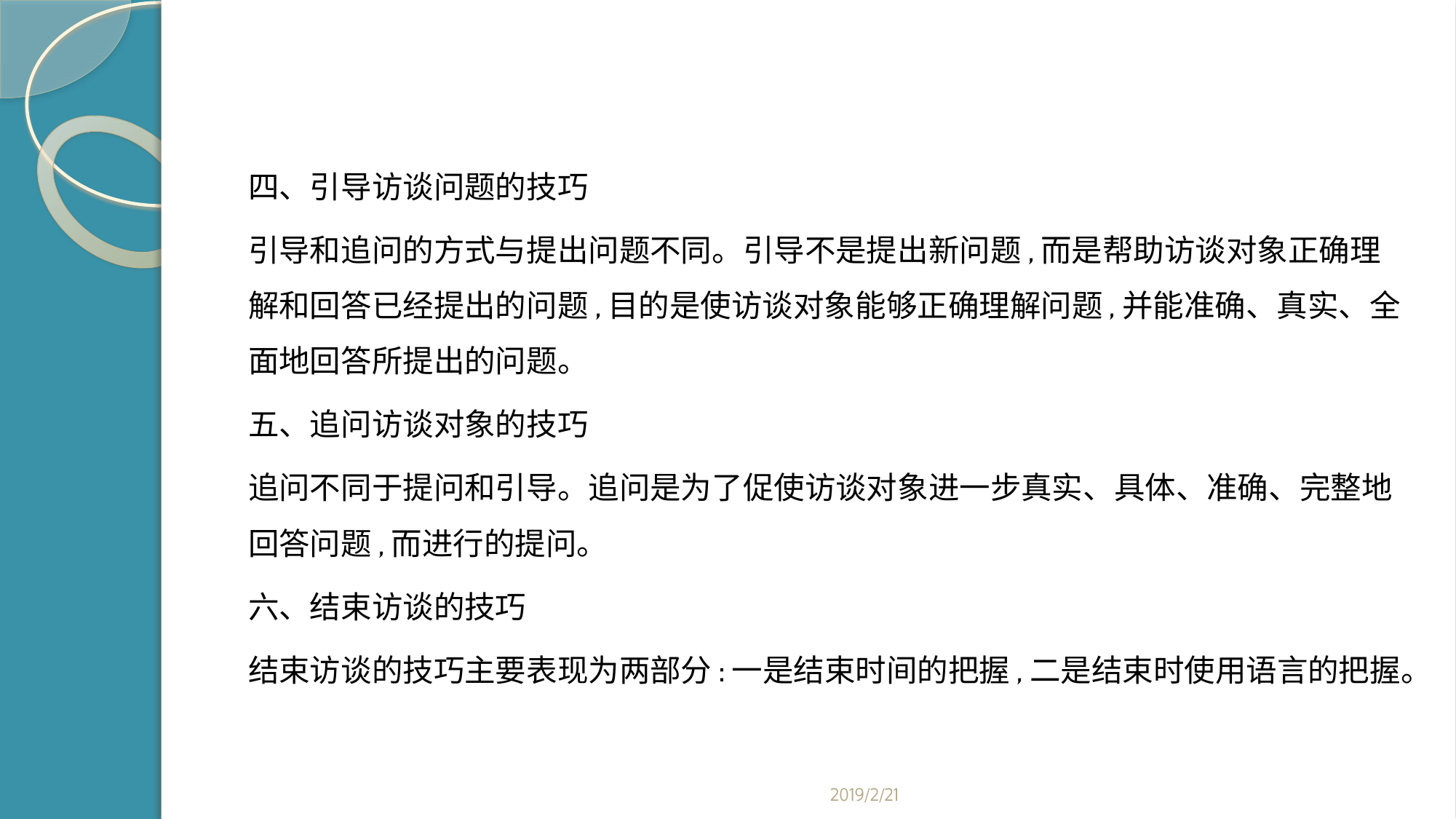

#
四、引导访谈问题的技巧
引导和追问的方式与提出问题不同。引导不是提出新问题,而是帮助访谈对象正确理解和回答已经提出的问题,目的是使访谈对象能够正确理解问题,并能准确、真实、全面地回答所提出的问题。
五、追问访谈对象的技巧
追问不同于提问和引导。追问是为了促使访谈对象进一步真实、具体、准确、完整地回答问题,而进行的提问。
六、结束访谈的技巧
结束访谈的技巧主要表现为两部分:一是结束时间的把握,二是结束时使用语言的把握。

2019/2/21